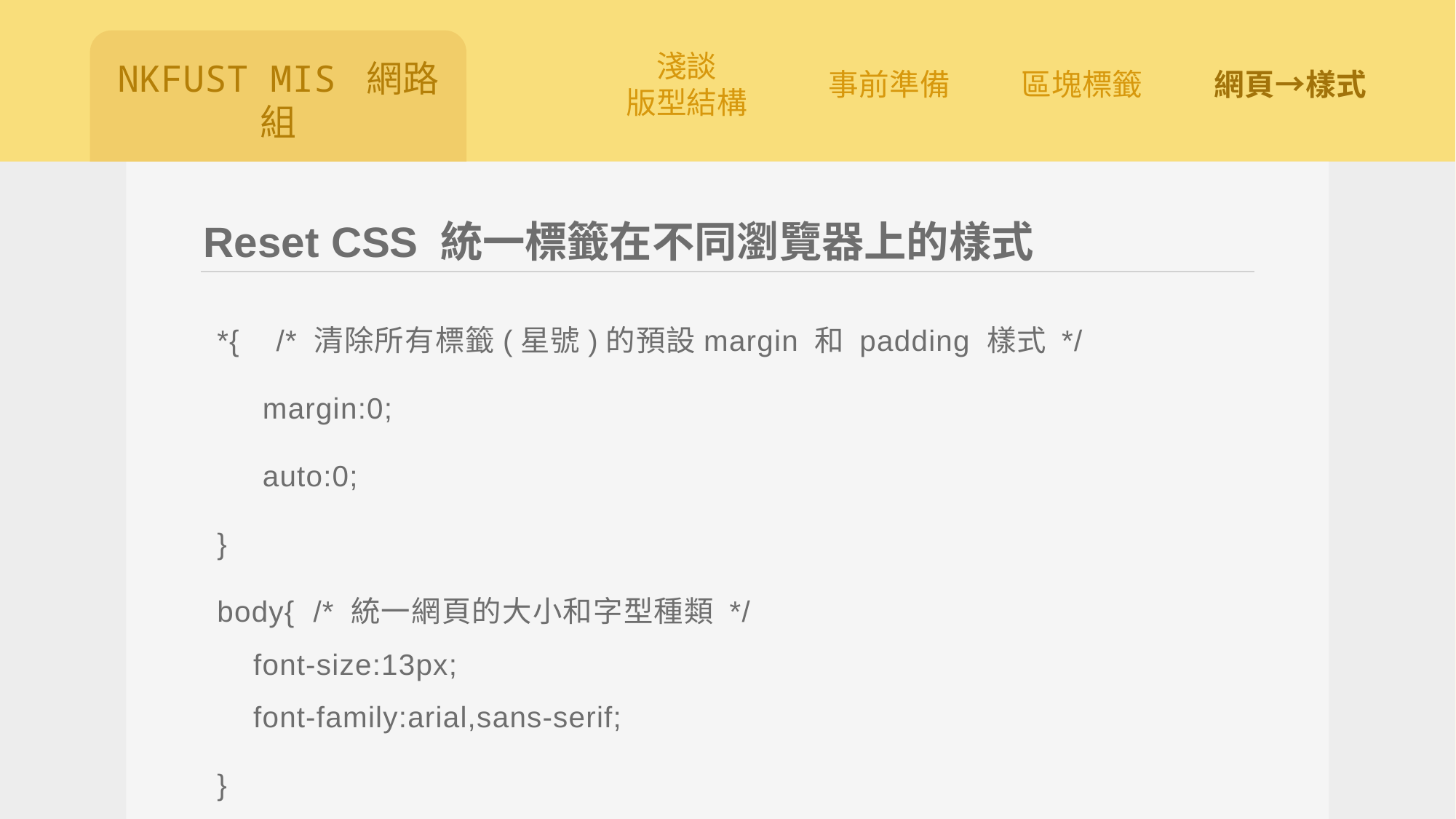

# Reset CSS 統一標籤在不同瀏覽器上的樣式
*{    /* 清除所有標籤(星號)的預設margin 和 padding 樣式 */
     margin:0;
     auto:0;
}
body{  /* 統一網頁的大小和字型種類 */
    font-size:13px;
    font-family:arial,sans-serif;
}